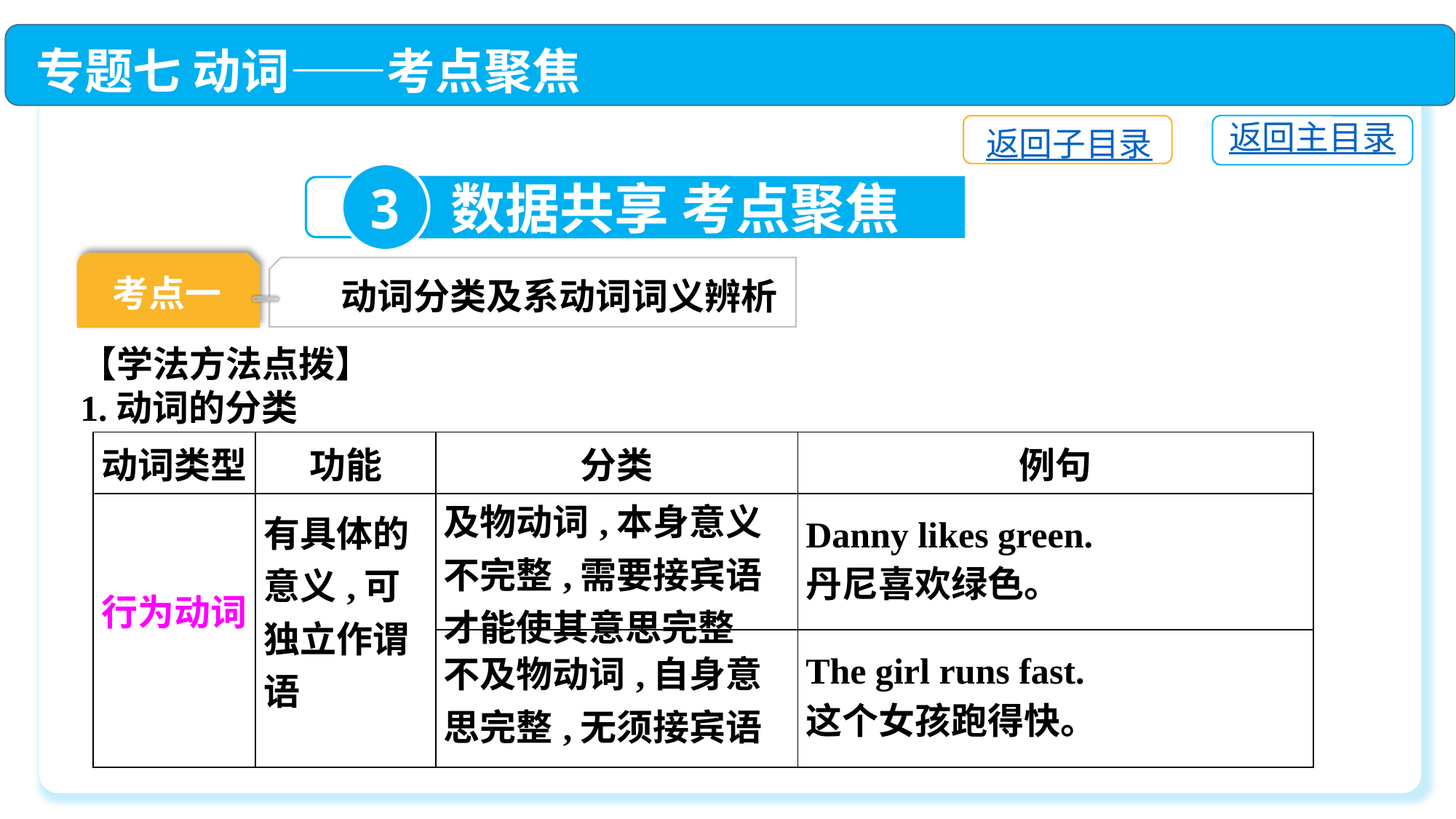

专题七 动词——考点聚焦

返回主目录

返回子目录
3

数据共享 考点聚焦
考点一
动词分类及系动词词义辨析

【学法方法点拨】
1.动词的分类

| 动词类型 | 功能 | 分类 | 例句 |
| --- | --- | --- | --- |
| 行为动词 | 有具体的意义,可独立作谓语 | 及物动词,本身意义不完整,需要接宾语才能使其意思完整 | Danny likes green. 丹尼喜欢绿色。 |
|  |  | 不及物动词,自身意思完整,无须接宾语 | The girl runs fast. 这个女孩跑得快。 |